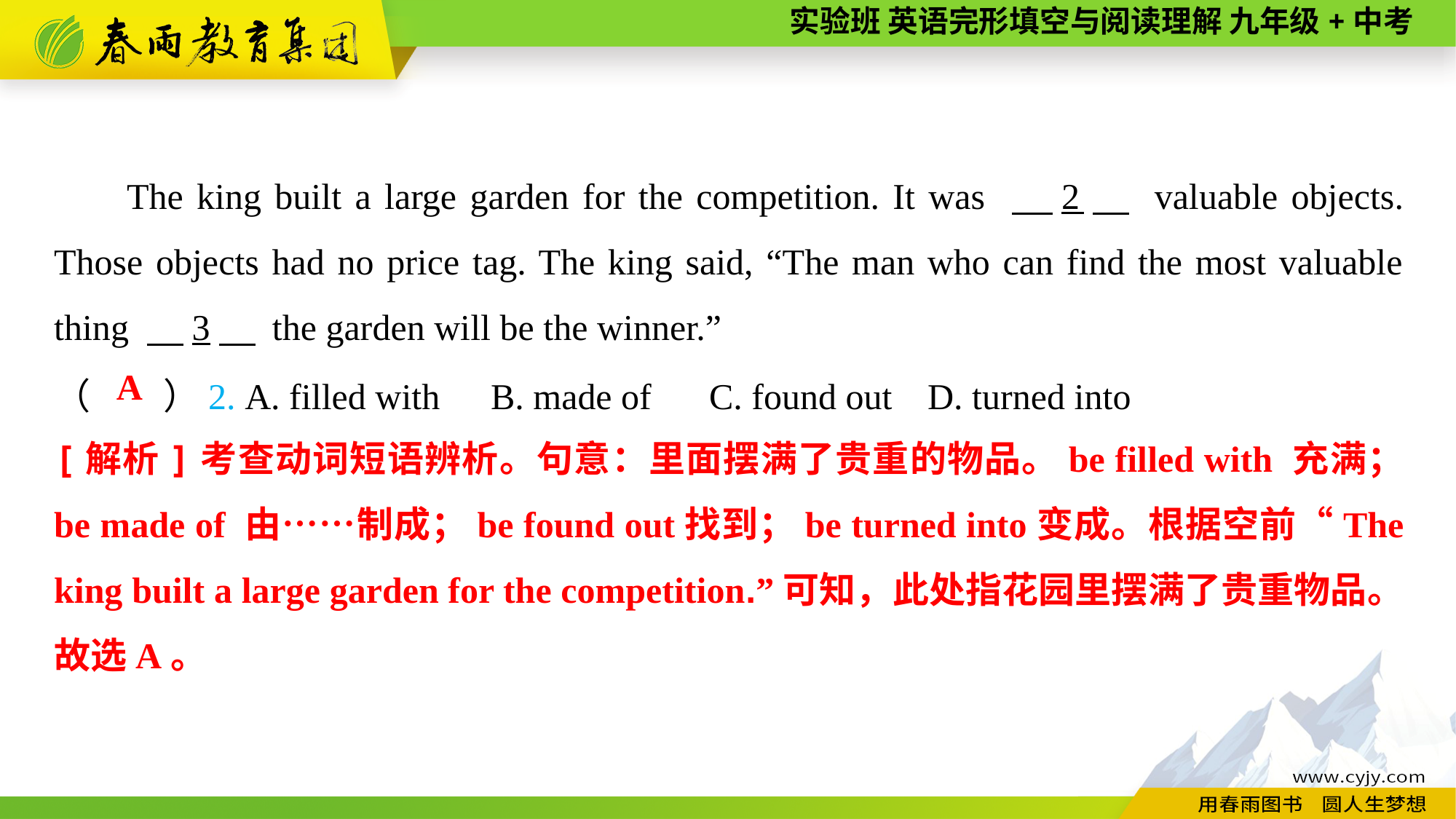

The king built a large garden for the competition. It was 　2　 valuable objects. Those objects had no price tag. The king said, “The man who can find the most valuable thing 　3　 the garden will be the winner.”
（　　）2. A. filled with	B. made of	C. found out	D. turned into
A
[解析]考查动词短语辨析。句意：里面摆满了贵重的物品。be filled with 充满； be made of 由……制成；be found out找到；be turned into变成。根据空前“The king built a large garden for the competition.”可知，此处指花园里摆满了贵重物品。故选A。